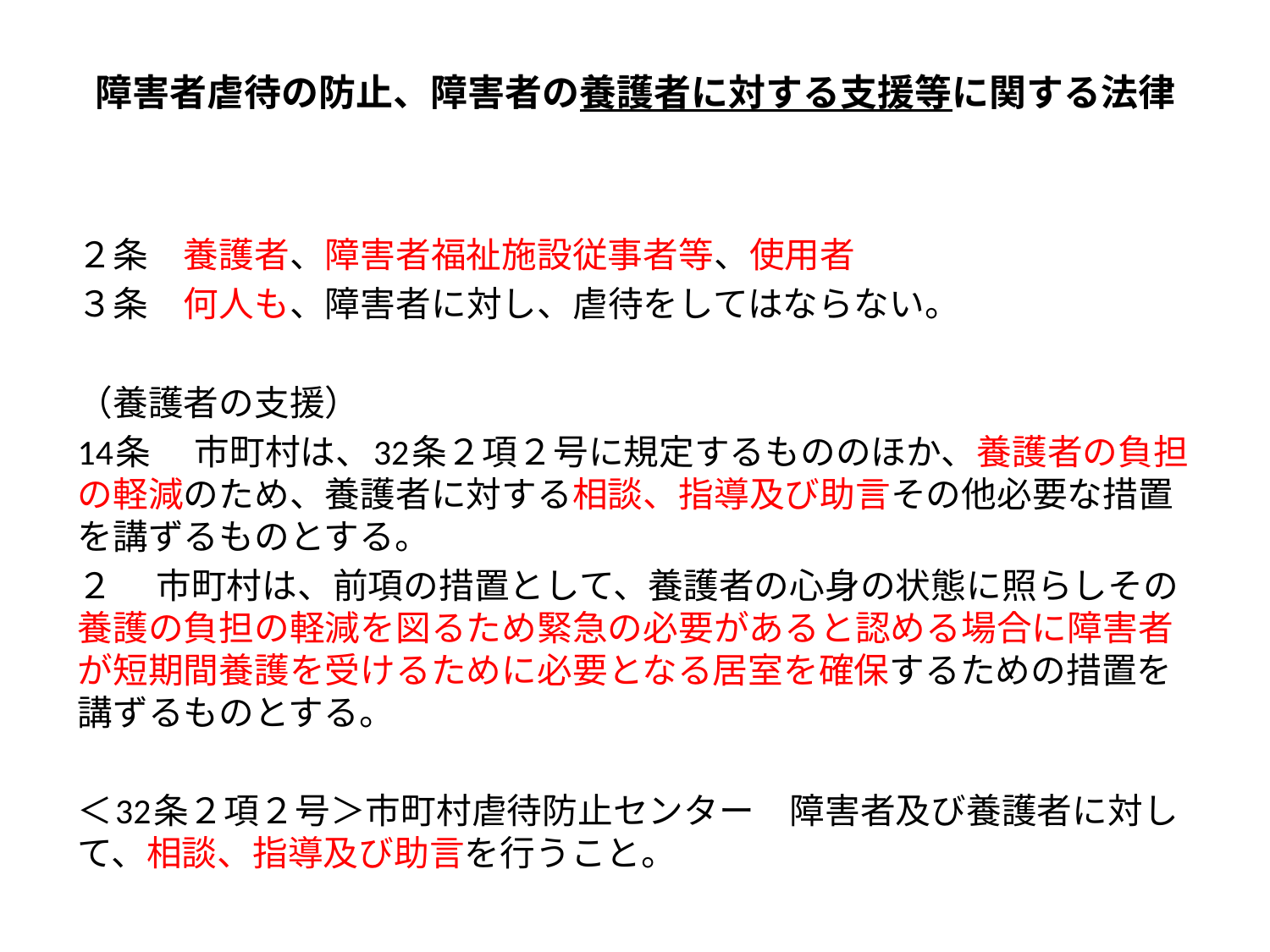

# 障害者虐待の防止、障害者の養護者に対する支援等に関する法律
２条　養護者、障害者福祉施設従事者等、使用者
３条　何人も、障害者に対し、虐待をしてはならない。

（養護者の支援）
14条 　市町村は、32条２項２号に規定するもののほか、養護者の負担の軽減のため、養護者に対する相談、指導及び助言その他必要な措置を講ずるものとする。
２ 　市町村は、前項の措置として、養護者の心身の状態に照らしその養護の負担の軽減を図るため緊急の必要があると認める場合に障害者が短期間養護を受けるために必要となる居室を確保するための措置を講ずるものとする。

＜32条２項２号＞市町村虐待防止センター　障害者及び養護者に対して、相談、指導及び助言を行うこと。